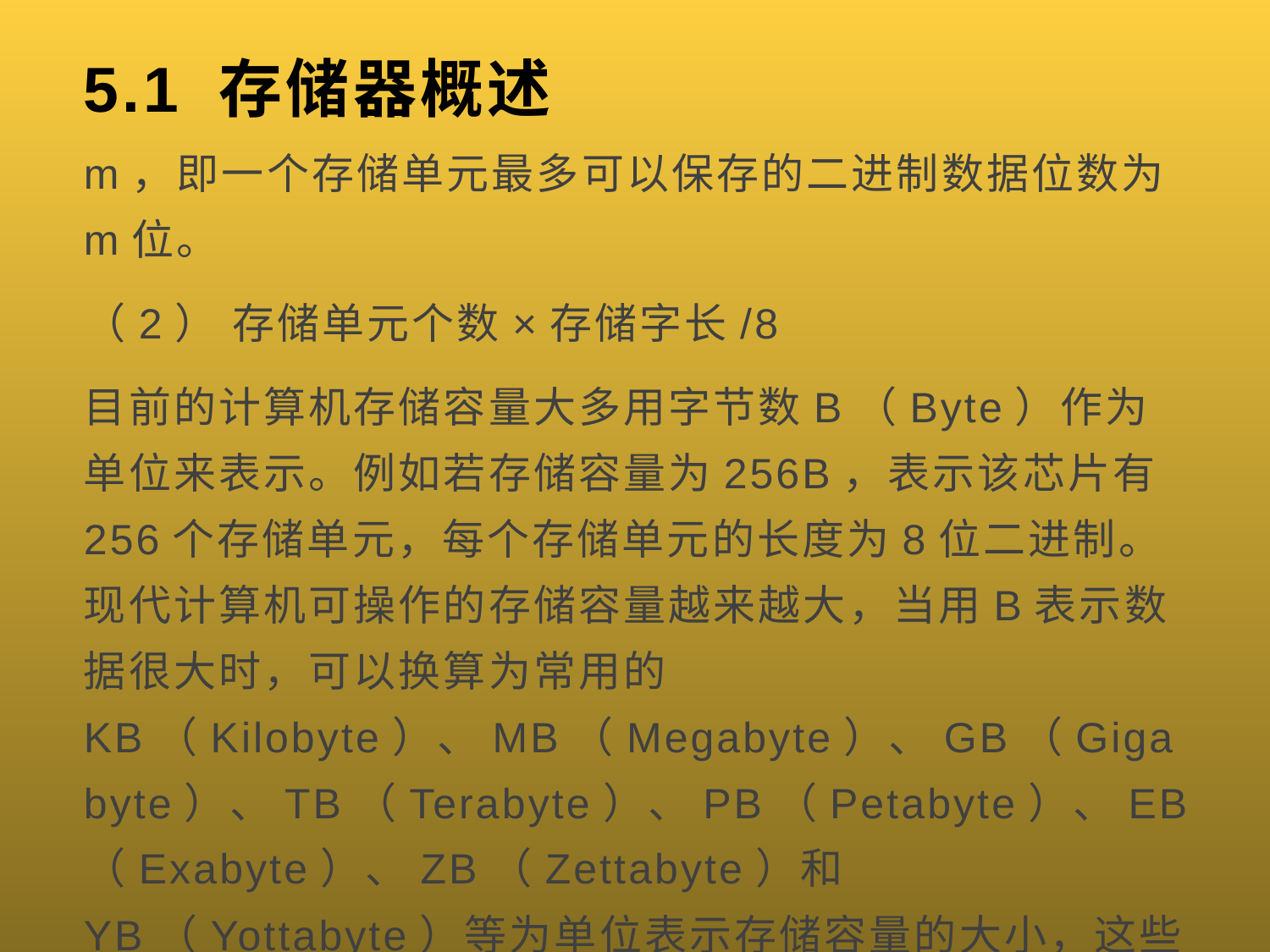

# 5.1 存储器概述
m，即一个存储单元最多可以保存的二进制数据位数为m位。
（2） 存储单元个数×存储字长/8
目前的计算机存储容量大多用字节数B（Byte）作为单位来表示。例如若存储容量为256B，表示该芯片有256个存储单元，每个存储单元的长度为8位二进制。现代计算机可操作的存储容量越来越大，当用B表示数据很大时，可以换算为常用的KB（Kilobyte）、MB（Megabyte）、GB（Gigabyte）、TB（Terabyte）、PB（Petabyte）、EB（Exabyte）、ZB（Zettabyte）和YB（Yottabyte）等为单位表示存储容量的大小，这些单位之间以（1024）为进位 ，即1KB＝B＝1024B，1MB＝B＝1024KB，1GB＝B＝l024MB，1TB＝B＝1024GB，依次类推。